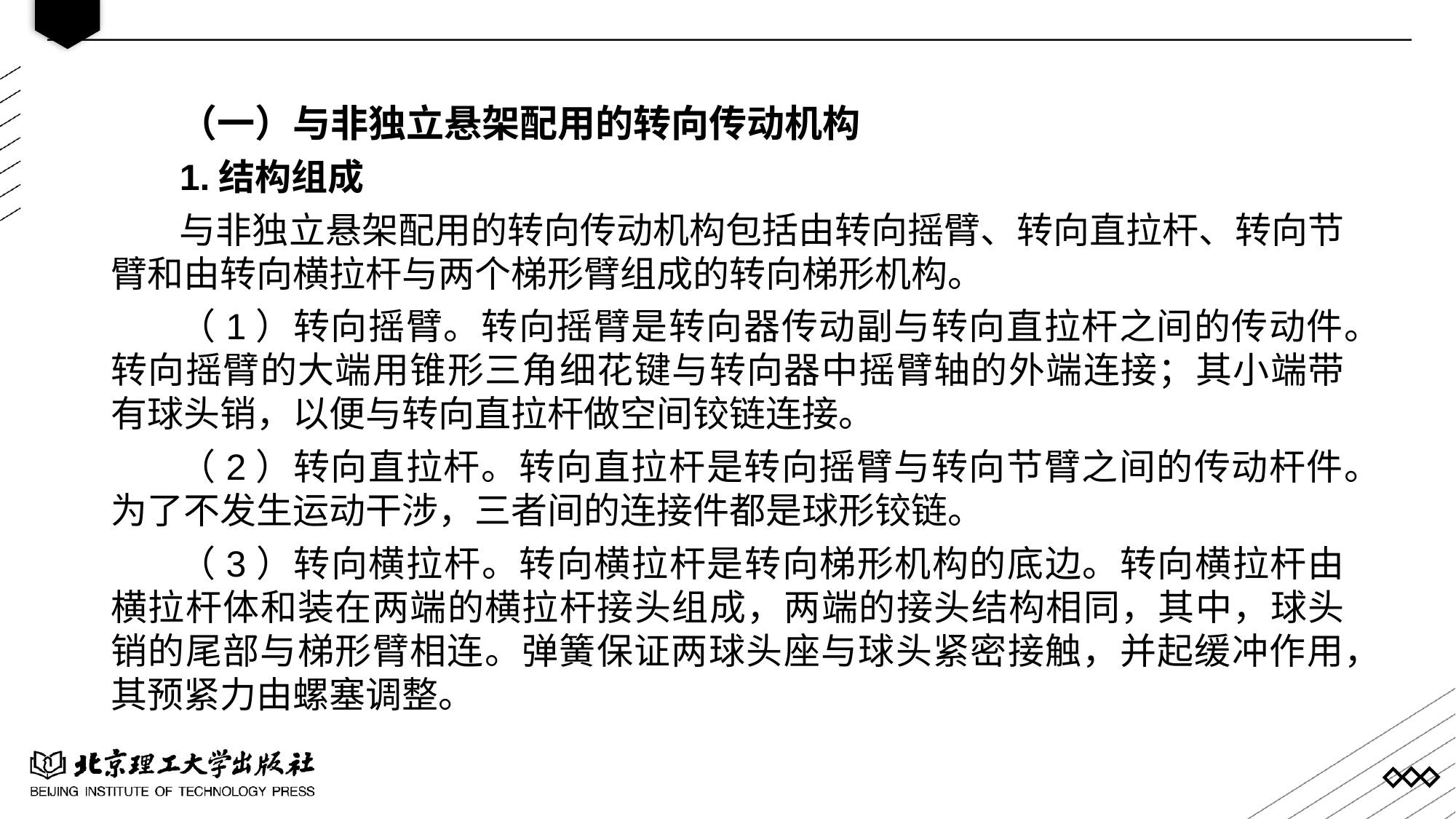

（一）与非独立悬架配用的转向传动机构
1.结构组成
与非独立悬架配用的转向传动机构包括由转向摇臂、转向直拉杆、转向节臂和由转向横拉杆与两个梯形臂组成的转向梯形机构。
（1）转向摇臂。转向摇臂是转向器传动副与转向直拉杆之间的传动件。转向摇臂的大端用锥形三角细花键与转向器中摇臂轴的外端连接；其小端带有球头销，以便与转向直拉杆做空间铰链连接。
（2）转向直拉杆。转向直拉杆是转向摇臂与转向节臂之间的传动杆件。为了不发生运动干涉，三者间的连接件都是球形铰链。
（3）转向横拉杆。转向横拉杆是转向梯形机构的底边。转向横拉杆由横拉杆体和装在两端的横拉杆接头组成，两端的接头结构相同，其中，球头销的尾部与梯形臂相连。弹簧保证两球头座与球头紧密接触，并起缓冲作用，其预紧力由螺塞调整。